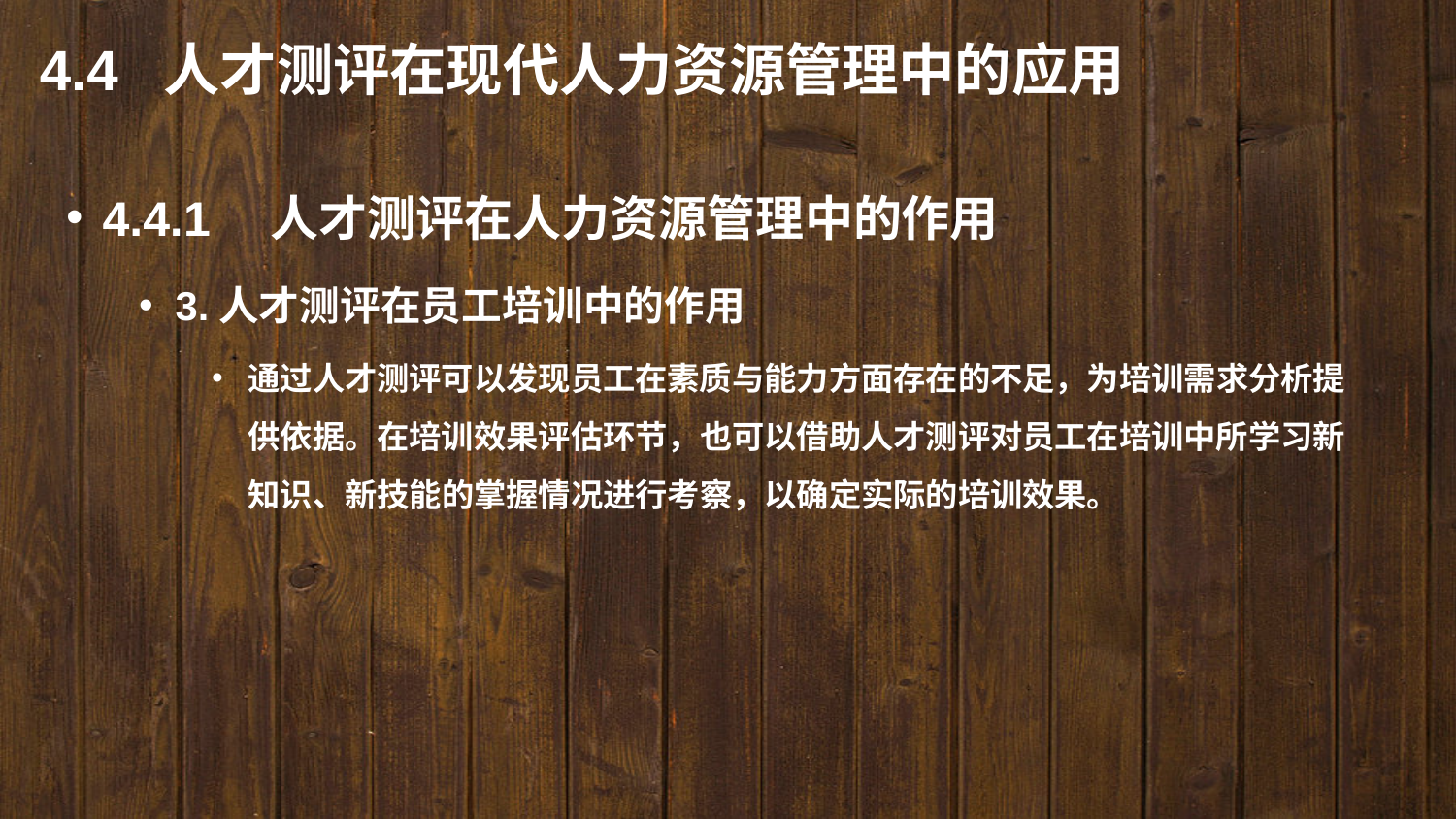

4.4  人才测评在现代人力资源管理中的应用
4.4.1　人才测评在人力资源管理中的作用
3.人才测评在员工培训中的作用
通过人才测评可以发现员工在素质与能力方面存在的不足，为培训需求分析提供依据。在培训效果评估环节，也可以借助人才测评对员工在培训中所学习新知识、新技能的掌握情况进行考察，以确定实际的培训效果。